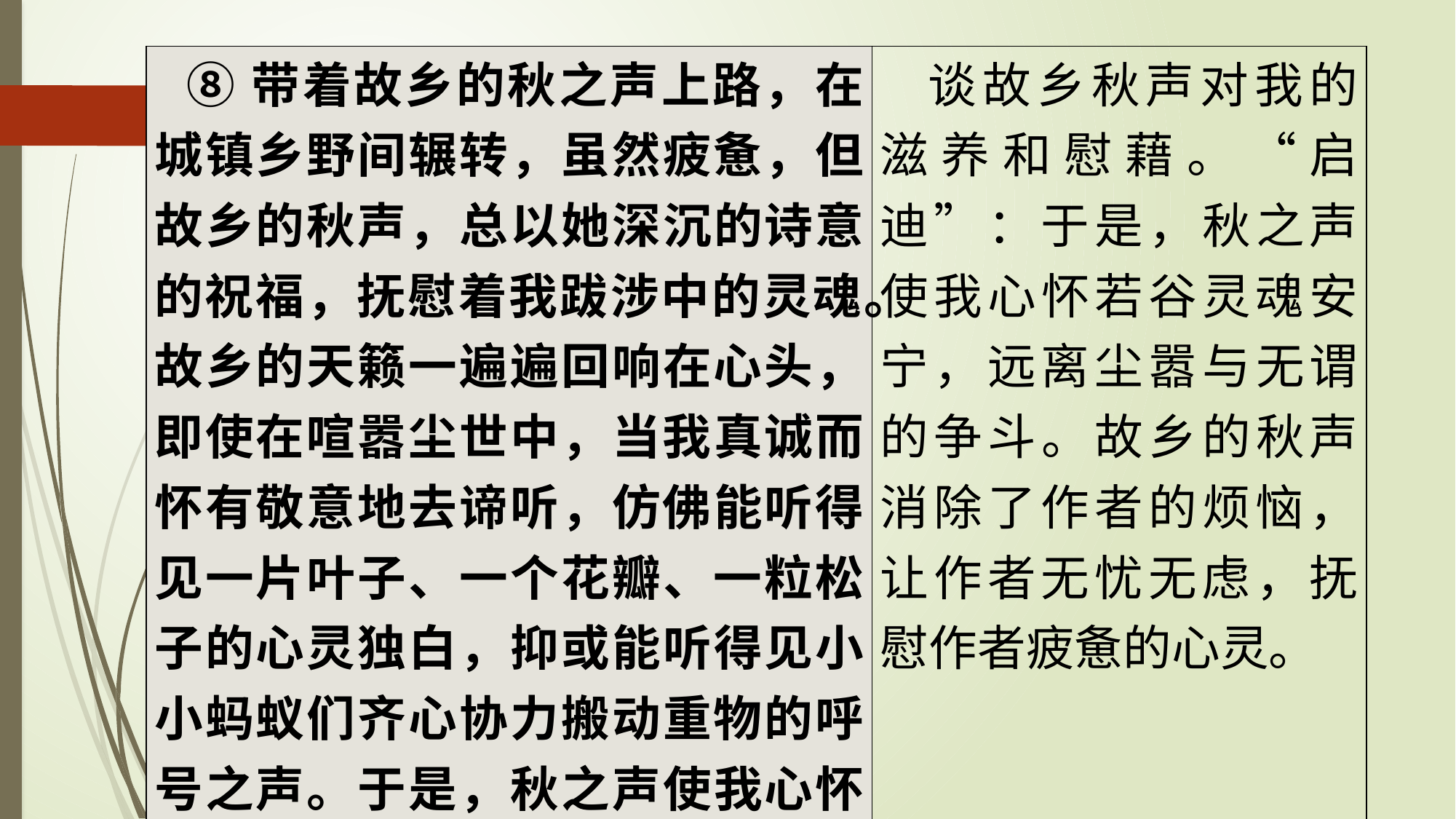

| ⑧带着故乡的秋之声上路，在城镇乡野间辗转，虽然疲惫，但故乡的秋声，总以她深沉的诗意的祝福，抚慰着我跋涉中的灵魂。故乡的天籁一遍遍回响在心头，即使在喧嚣尘世中，当我真诚而怀有敬意地去谛听，仿佛能听得见一片叶子、一个花瓣、一粒松子的心灵独白，抑或能听得见小小蚂蚁们齐心协力搬动重物的呼号之声。于是，秋之声使我心怀若谷灵魂安宁，远离尘嚣与无谓的争斗。 | 谈故乡秋声对我的滋养和慰藉。“启迪”：于是，秋之声使我心怀若谷灵魂安宁，远离尘嚣与无谓的争斗。故乡的秋声消除了作者的烦恼，让作者无忧无虑，抚慰作者疲惫的心灵。 |
| --- | --- |